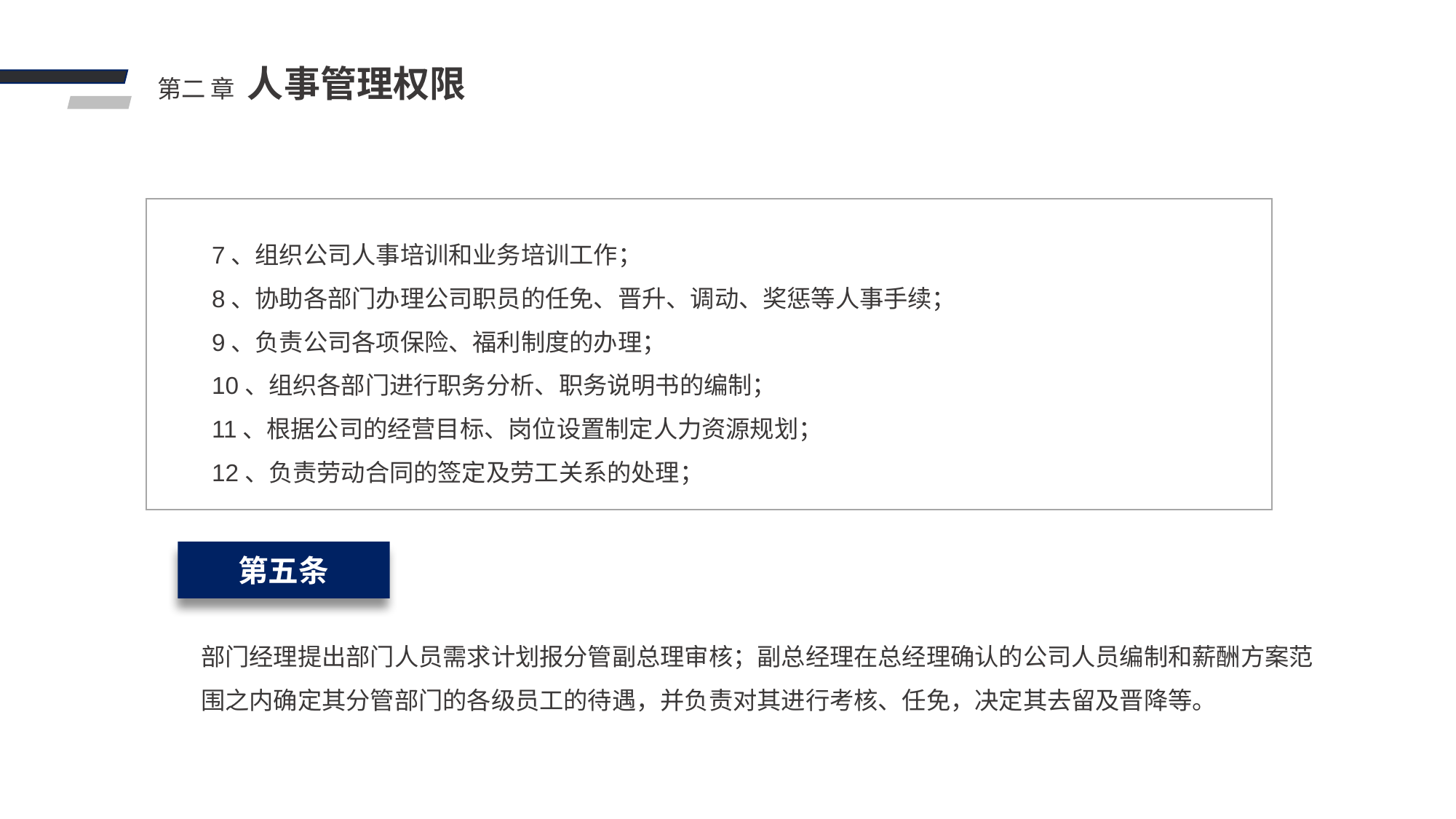

人事管理权限
第二 章

7、组织公司人事培训和业务培训工作；
8、协助各部门办理公司职员的任免、晋升、调动、奖惩等人事手续；
9、负责公司各项保险、福利制度的办理；
10、组织各部门进行职务分析、职务说明书的编制；
11、根据公司的经营目标、岗位设置制定人力资源规划；
12、负责劳动合同的签定及劳工关系的处理；
第五条
部门经理提出部门人员需求计划报分管副总理审核；副总经理在总经理确认的公司人员编制和薪酬方案范围之内确定其分管部门的各级员工的待遇，并负责对其进行考核、任免，决定其去留及晋降等。
PPT下载 http://www.1ppt.com/xiazai/